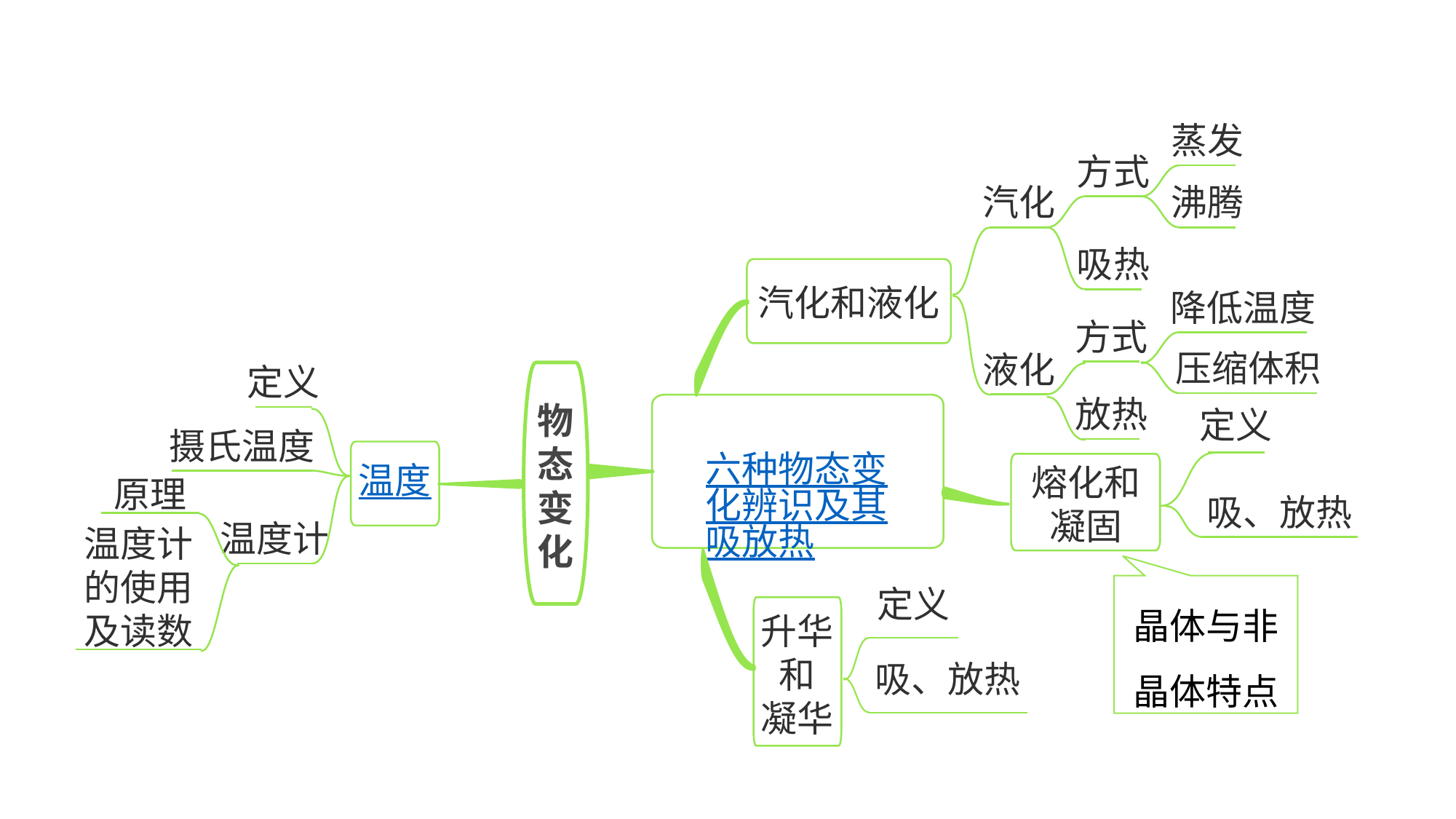

蒸发

方式

汽化

沸腾

吸热

汽化和液化

降低温度

方式

压缩体积

液化

定义

物
态
变
化
放热

六种物态变化辨识及其吸放热

定义

摄氏温度

温度

熔化和
凝固

原理

升华
和
凝华

吸、放热

温度计

温度计
的使用
及读数

定义

晶体与非晶体特点
吸、放热